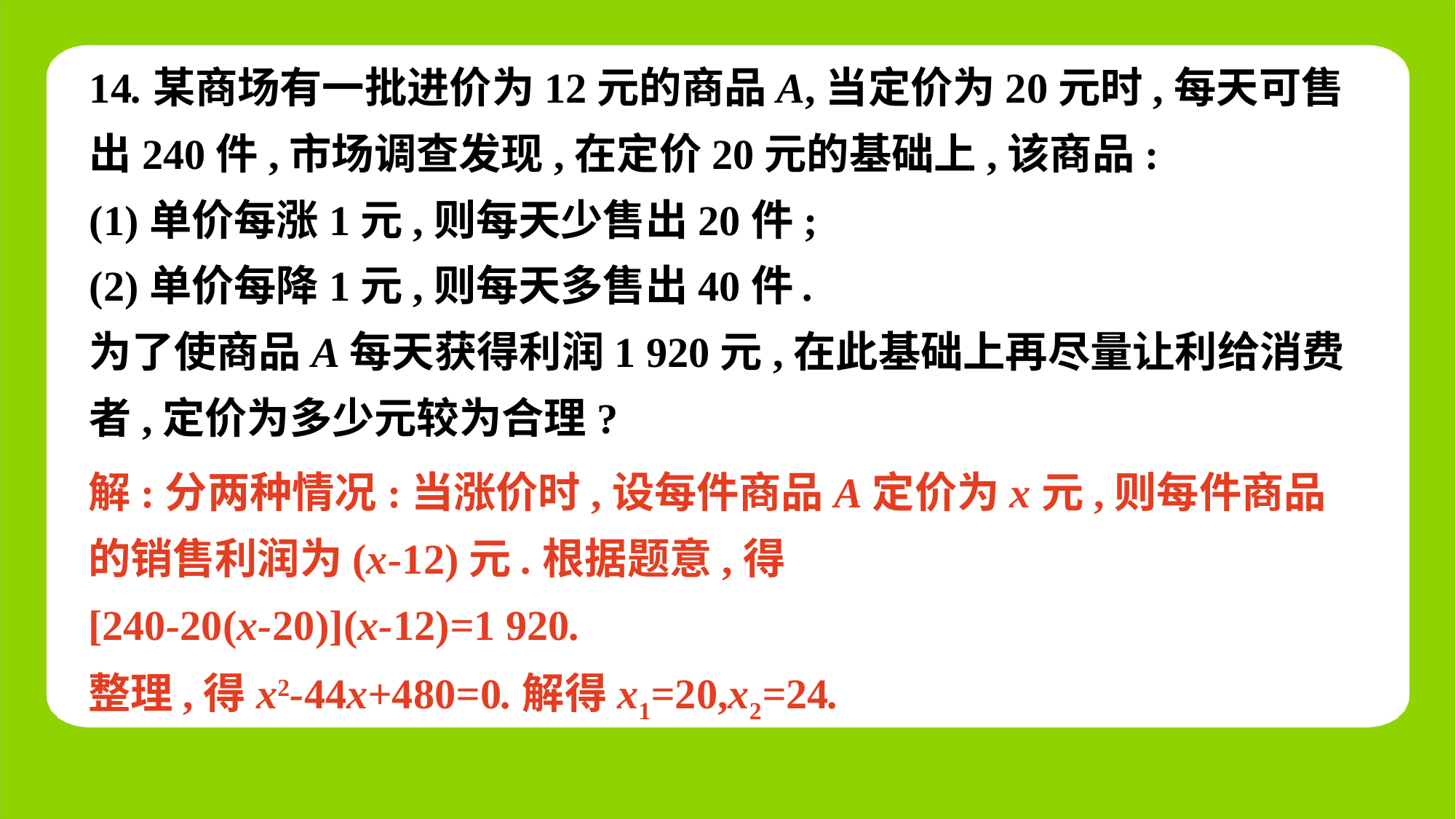

14.某商场有一批进价为12元的商品A,当定价为20元时,每天可售出240件,市场调查发现,在定价20元的基础上,该商品:
(1)单价每涨1元,则每天少售出20件;
(2)单价每降1元,则每天多售出40件.
为了使商品A每天获得利润1 920元,在此基础上再尽量让利给消费者,定价为多少元较为合理?
解:分两种情况:当涨价时,设每件商品A定价为x元,则每件商品的销售利润为(x-12)元.根据题意,得
[240-20(x-20)](x-12)=1 920.
整理,得x2-44x+480=0.解得x1=20,x2=24.